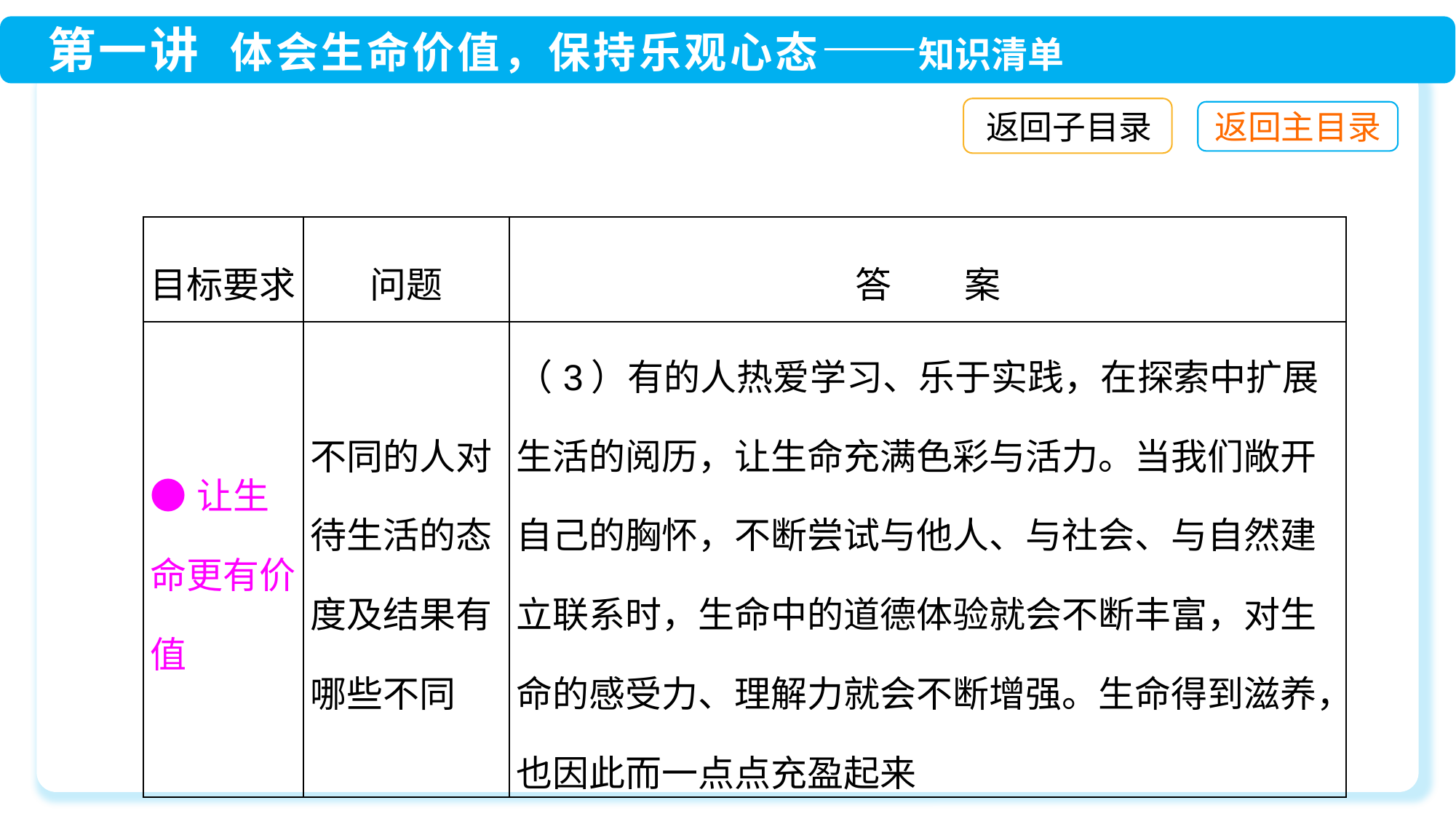

返回子目录
| 目标要求 | 问题 | 答　　案 |
| --- | --- | --- |
| ●让生命更有价值 | 不同的人对待生活的态度及结果有哪些不同 | （3）有的人热爱学习、乐于实践，在探索中扩展生活的阅历，让生命充满色彩与活力。当我们敞开自己的胸怀，不断尝试与他人、与社会、与自然建立联系时，生命中的道德体验就会不断丰富，对生命的感受力、理解力就会不断增强。生命得到滋养，也因此而一点点充盈起来 |